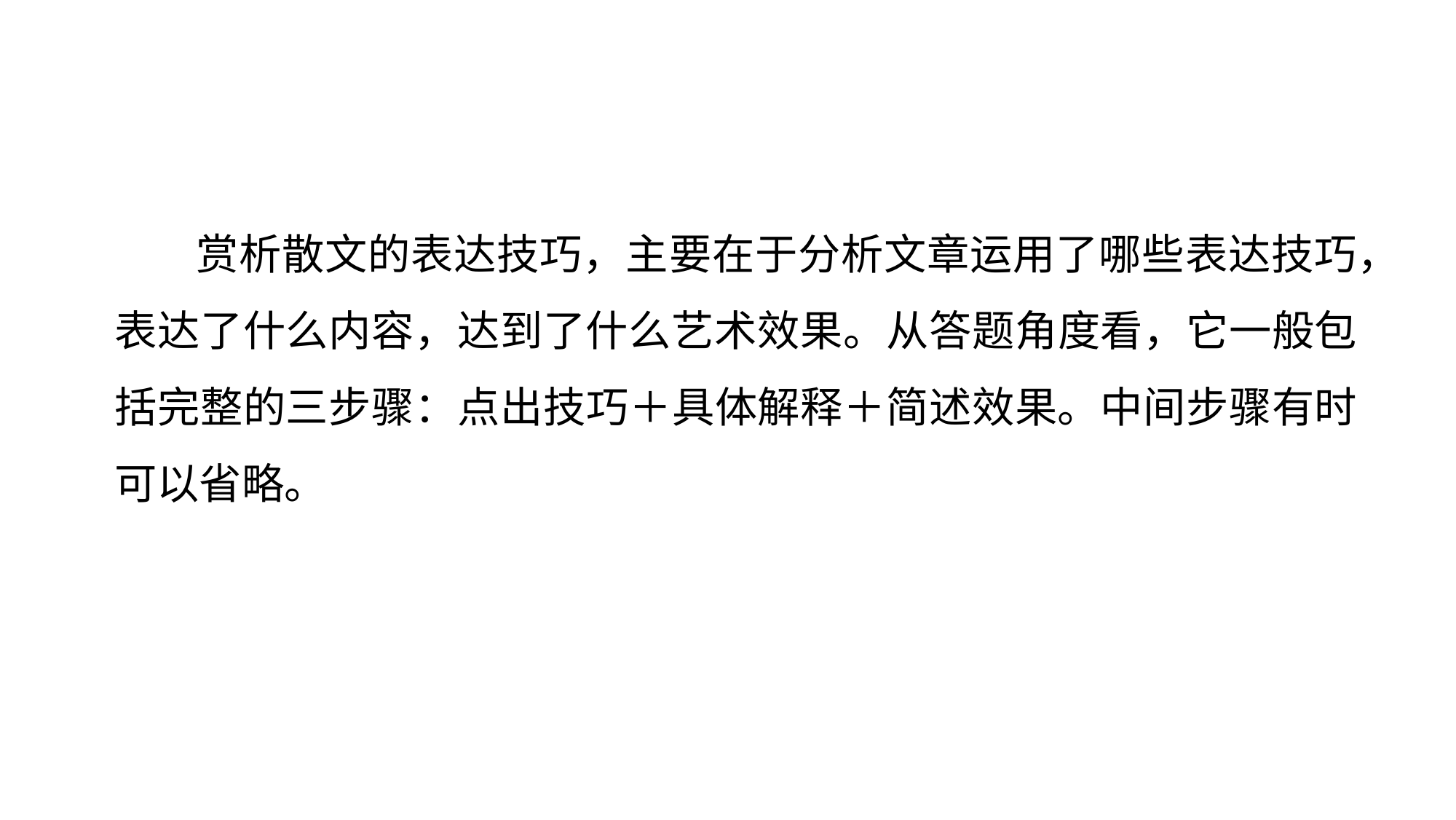

赏析散文的表达技巧，主要在于分析文章运用了哪些表达技巧，表达了什么内容，达到了什么艺术效果。从答题角度看，它一般包括完整的三步骤：点出技巧＋具体解释＋简述效果。中间步骤有时可以省略。